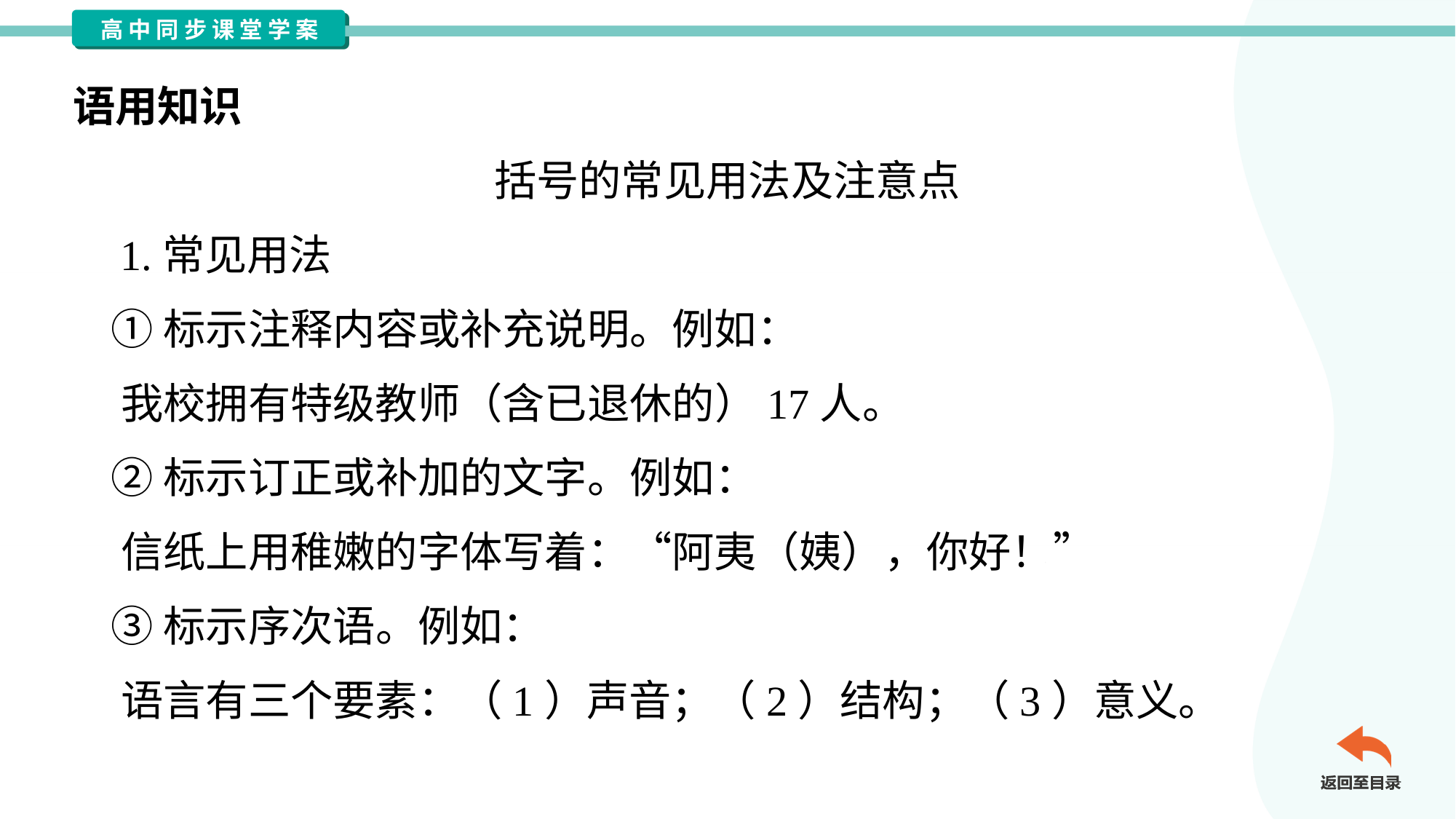

语用知识
括号的常见用法及注意点
    1.常见用法
    ①标示注释内容或补充说明。例如：
    我校拥有特级教师（含已退休的）17人。
    ②标示订正或补加的文字。例如：
    信纸上用稚嫩的字体写着：“阿夷（姨），你好！”
    ③标示序次语。例如：
    语言有三个要素：（1）声音；（2）结构；（3）意义。